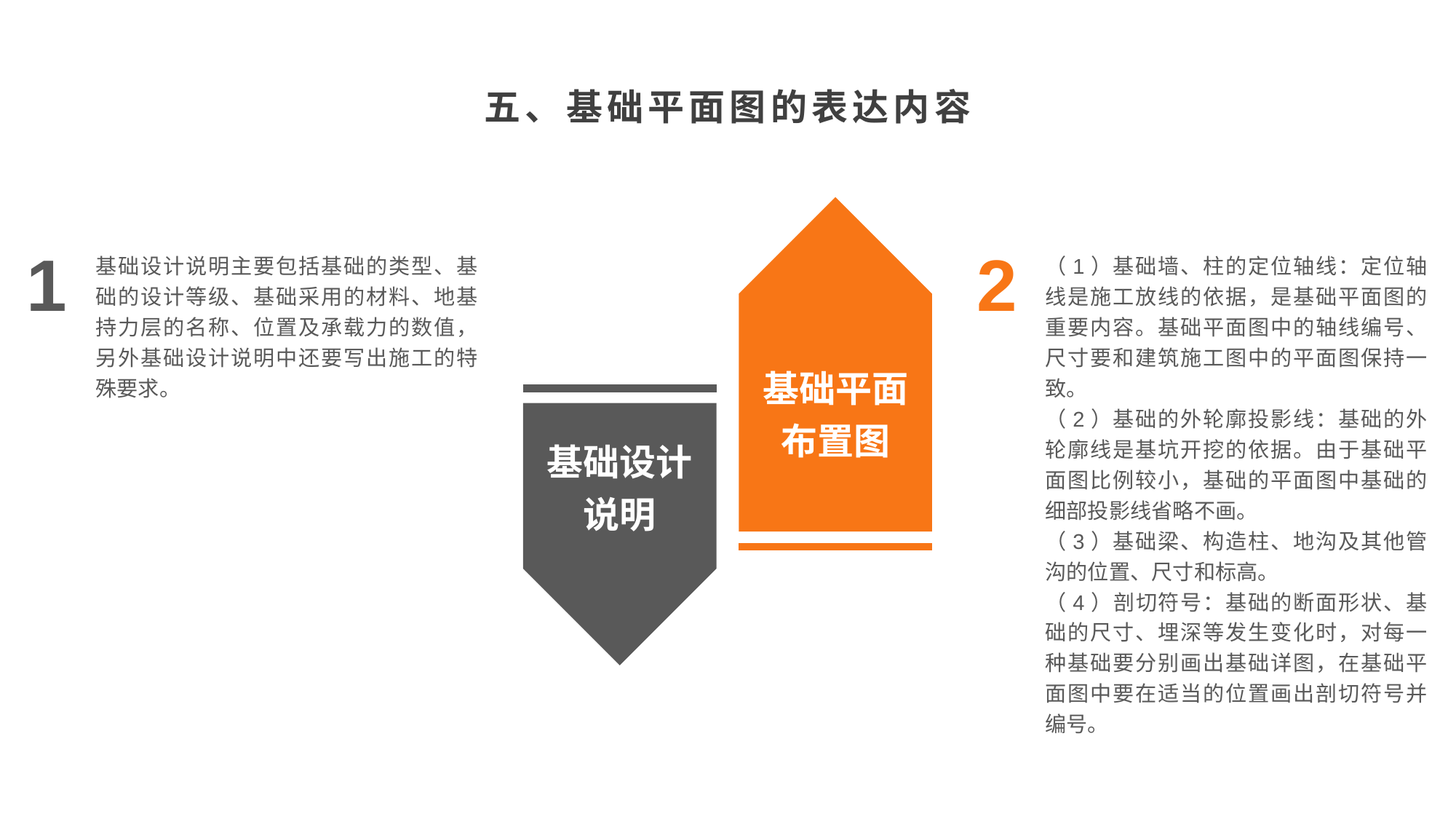

五、基础平面图的表达内容
1
2
基础设计说明主要包括基础的类型、基础的设计等级、基础采用的材料、地基持力层的名称、位置及承载力的数值，另外基础设计说明中还要写出施工的特殊要求。
（1）基础墙、柱的定位轴线：定位轴线是施工放线的依据，是基础平面图的重要内容。基础平面图中的轴线编号、尺寸要和建筑施工图中的平面图保持一致。
（2）基础的外轮廓投影线：基础的外轮廓线是基坑开挖的依据。由于基础平面图比例较小，基础的平面图中基础的细部投影线省略不画。
（3）基础梁、构造柱、地沟及其他管沟的位置、尺寸和标高。
（4）剖切符号：基础的断面形状、基础的尺寸、埋深等发生变化时，对每一种基础要分别画出基础详图，在基础平面图中要在适当的位置画出剖切符号并编号。

基础平面布置图
基础设计说明